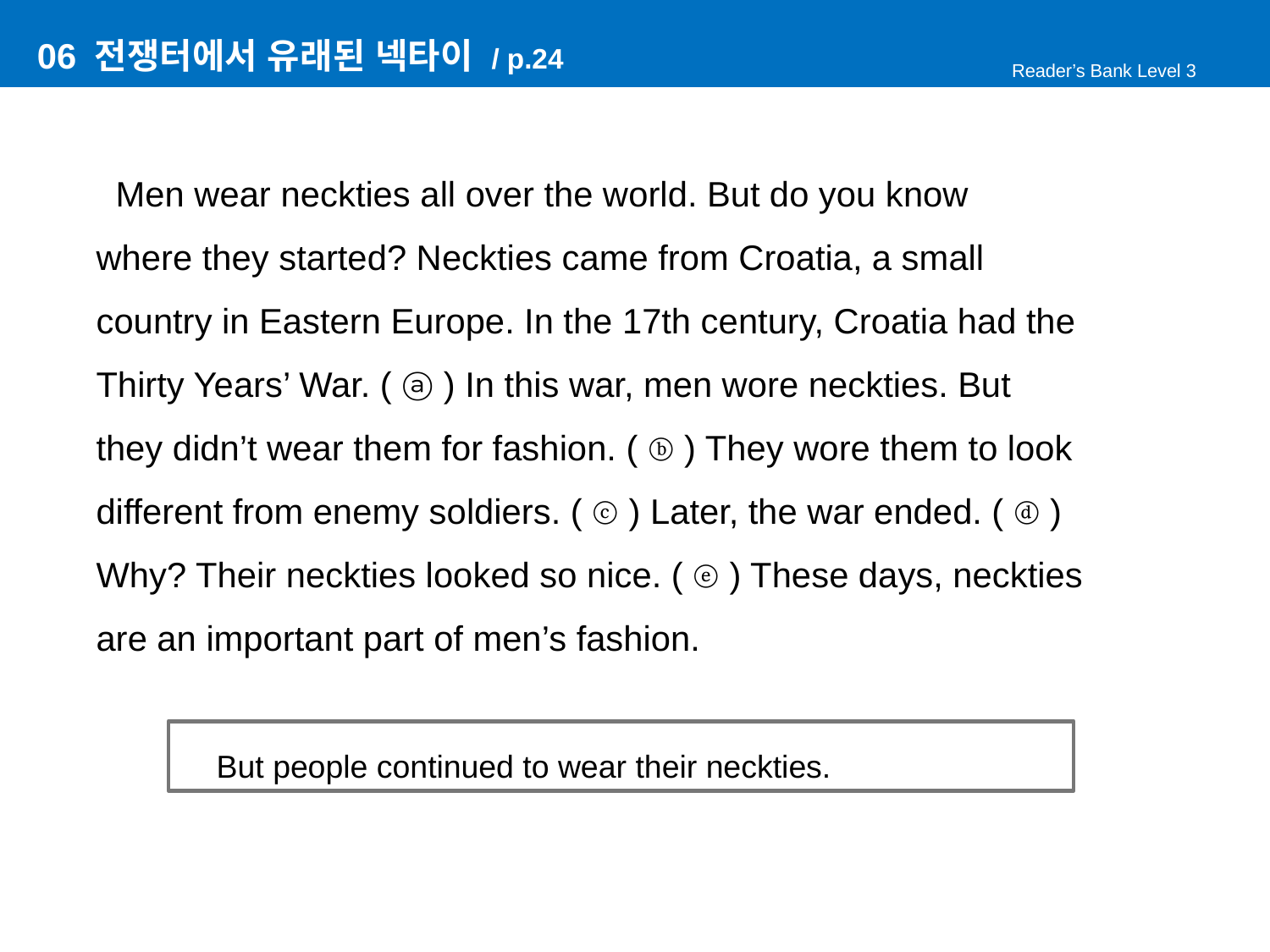

# 06 전쟁터에서 유래된 넥타이 / p.24
Reader’s Bank Level 3

  Men wear neckties all over the world. But do you know
where they started? Neckties came from Croatia, a small
country in Eastern Europe. In the 17th century, Croatia had the
Thirty Years’ War. ( ⓐ ) In this war, men wore neckties. But
they didn’t wear them for fashion. ( ⓑ ) They wore them to look
different from enemy soldiers. ( ⓒ ) Later, the war ended. ( ⓓ )
Why? Their neckties looked so nice. ( ⓔ ) These days, neckties
are an important part of men’s fashion.
    But people continued to wear their neckties.